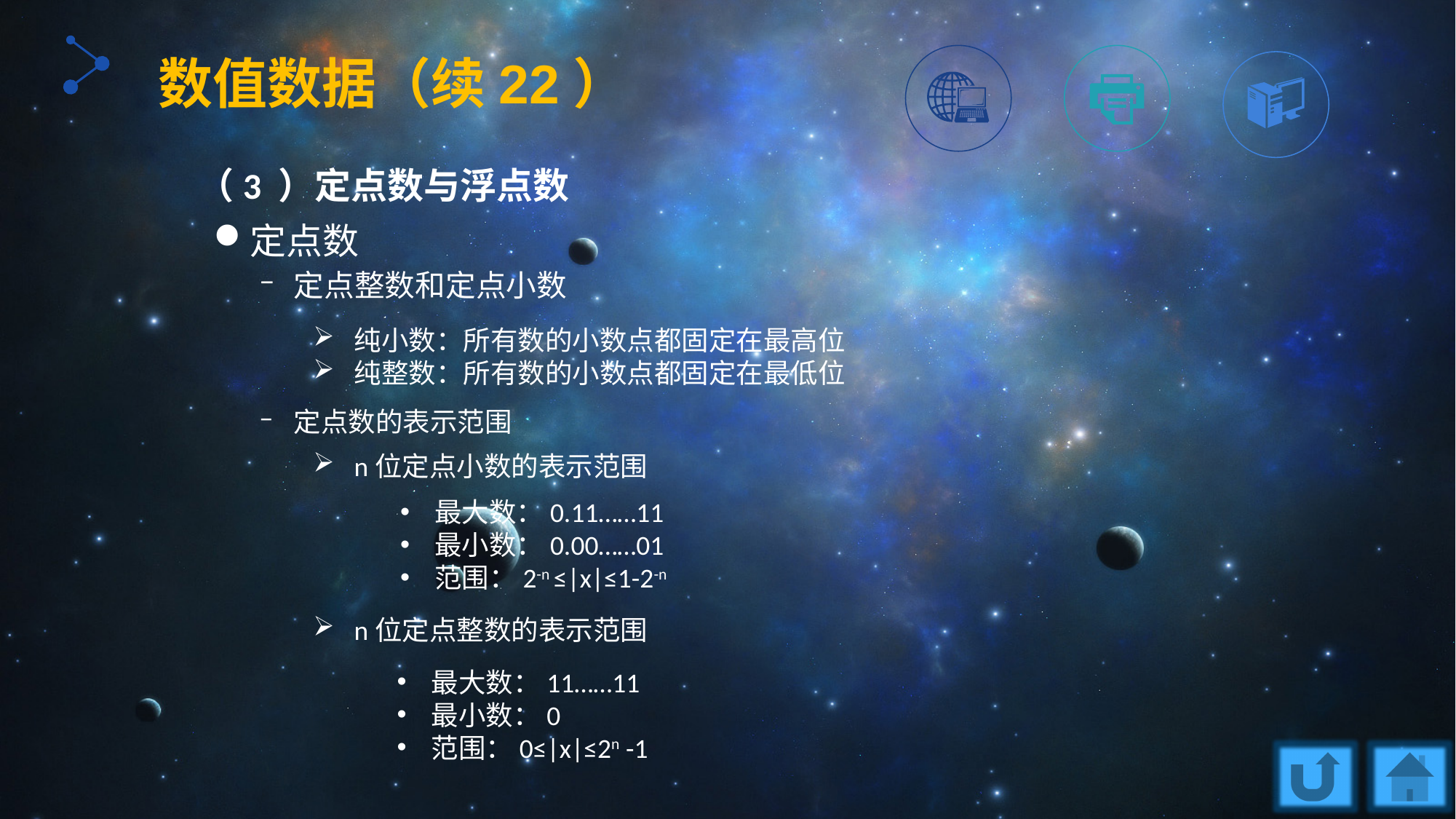

数值数据（续22）

（3 ）定点数与浮点数
定点数
定点整数和定点小数

定点数的表示范围

纯小数：所有数的小数点都固定在最高位
纯整数：所有数的小数点都固定在最低位
n位定点小数的表示范围

n位定点整数的表示范围

最大数：0.11……11
最小数：0.00……01
范围：2-n ≤|x|≤1-2-n
最大数：11……11
最小数：0
范围：0≤|x|≤2n -1